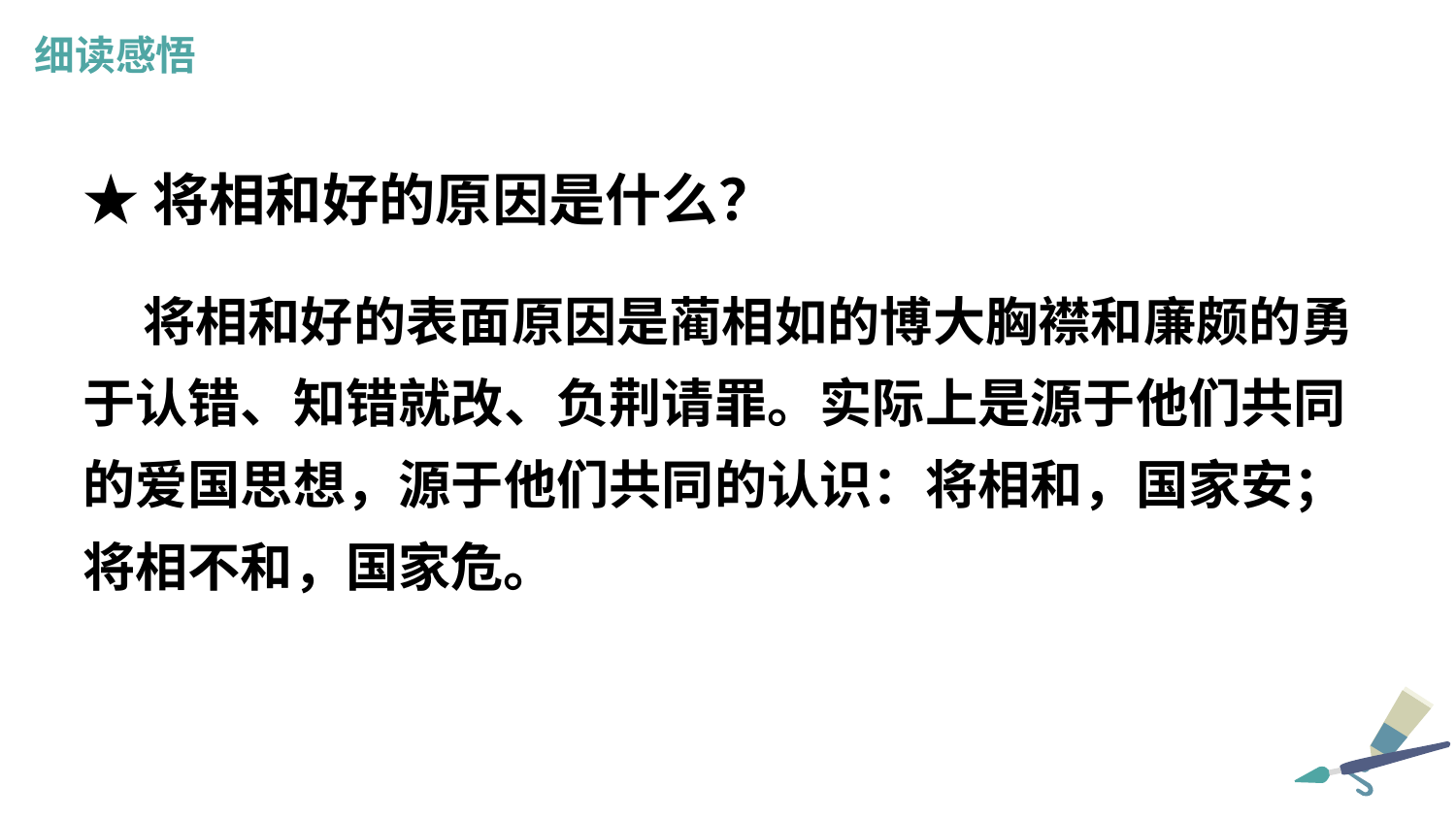

细读感悟
★将相和好的原因是什么？
    将相和好的表面原因是蔺相如的博大胸襟和廉颇的勇于认错、知错就改、负荆请罪。实际上是源于他们共同的爱国思想，源于他们共同的认识：将相和，国家安；将相不和，国家危。